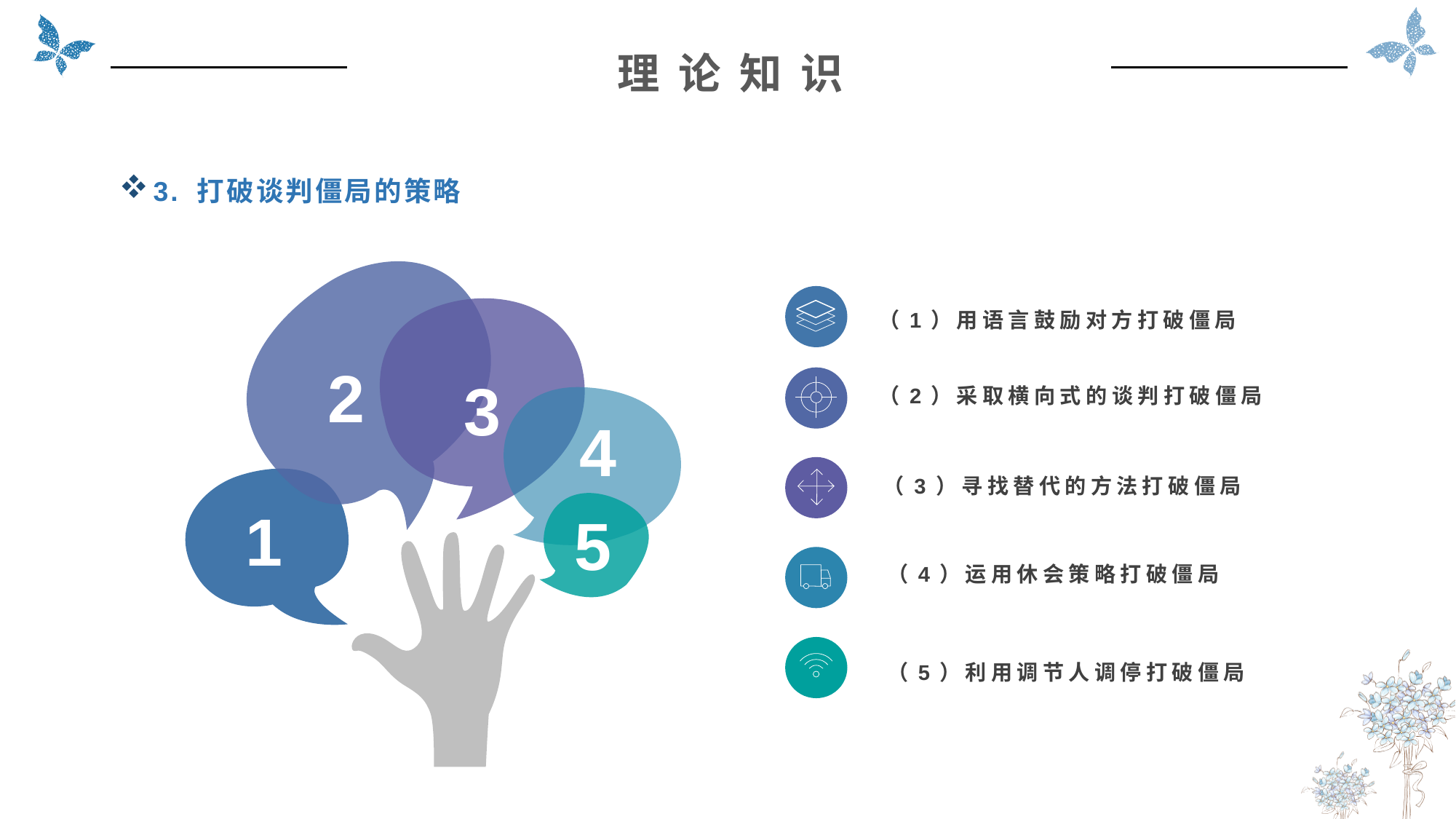

理 论 知 识
3. 打破谈判僵局的策略

2
3

4

1
5

（1）用语言鼓励对方打破僵局

（2）采取横向式的谈判打破僵局

（3）寻找替代的方法打破僵局

（4）运用休会策略打破僵局

（5）利用调节人调停打破僵局